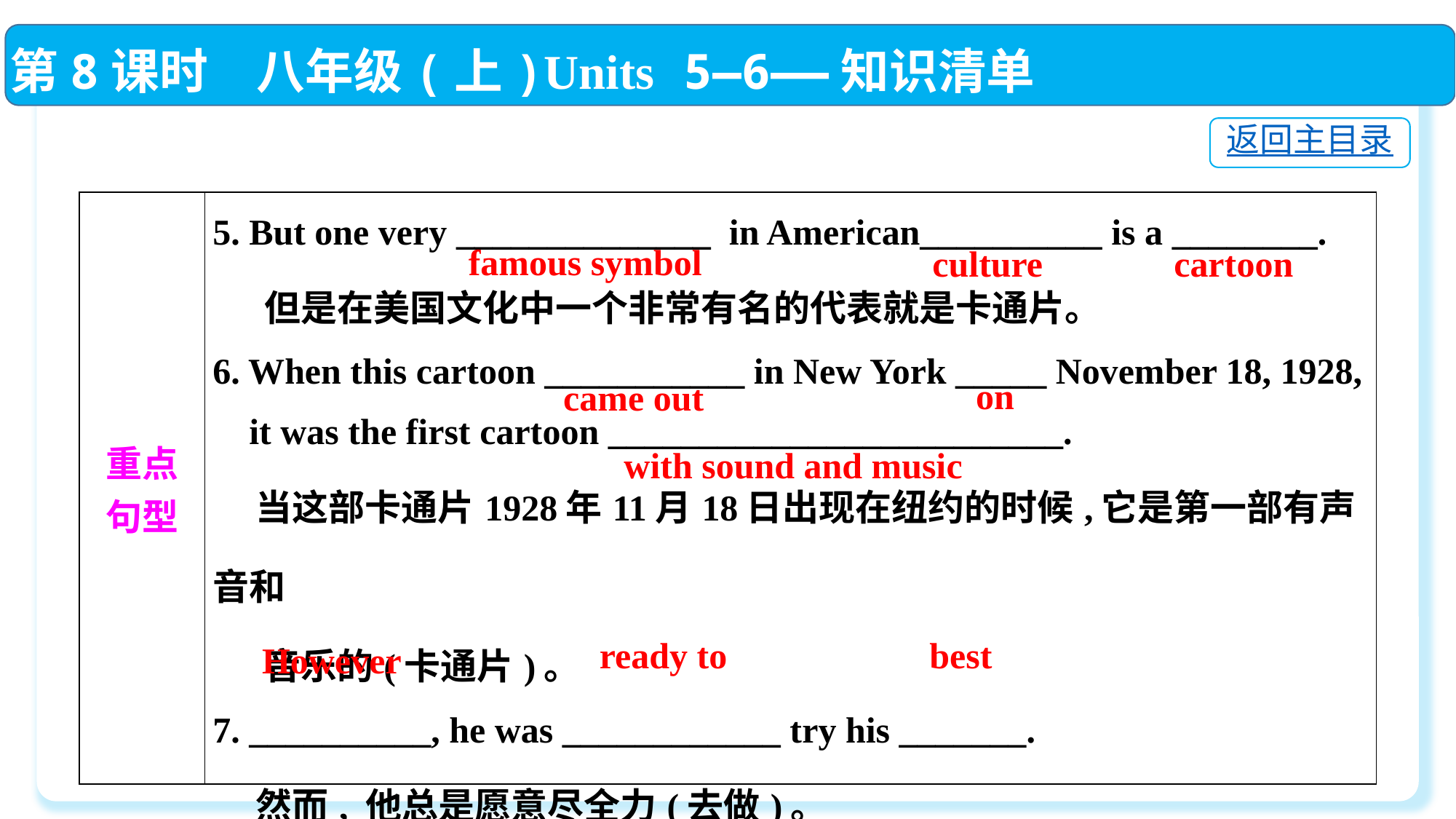

第8课时　八年级(上)Units 5—6——知识清单

返回主目录
| 重点 句型 | 5. But one very \_\_\_\_\_\_\_\_\_\_\_\_\_\_ in American\_\_\_\_\_\_\_\_\_\_ is a \_\_\_\_\_\_\_\_.  但是在美国文化中一个非常有名的代表就是卡通片。 6. When this cartoon \_\_\_\_\_\_\_\_\_\_\_ in New York \_\_\_\_\_ November 18, 1928, it was the first cartoon \_\_\_\_\_\_\_\_\_\_\_\_\_\_\_\_\_\_\_\_\_\_\_\_\_.  当这部卡通片1928年11月18日出现在纽约的时候,它是第一部有声音和 音乐的(卡通片)。 7. \_\_\_\_\_\_\_\_\_\_, he was \_\_\_\_\_\_\_\_\_\_\_\_ try his \_\_\_\_\_\_\_.  然而, 他总是愿意尽全力(去做)。 |
| --- | --- |
famous symbol
culture
cartoon
on
came out
with sound and music
ready to
best
However